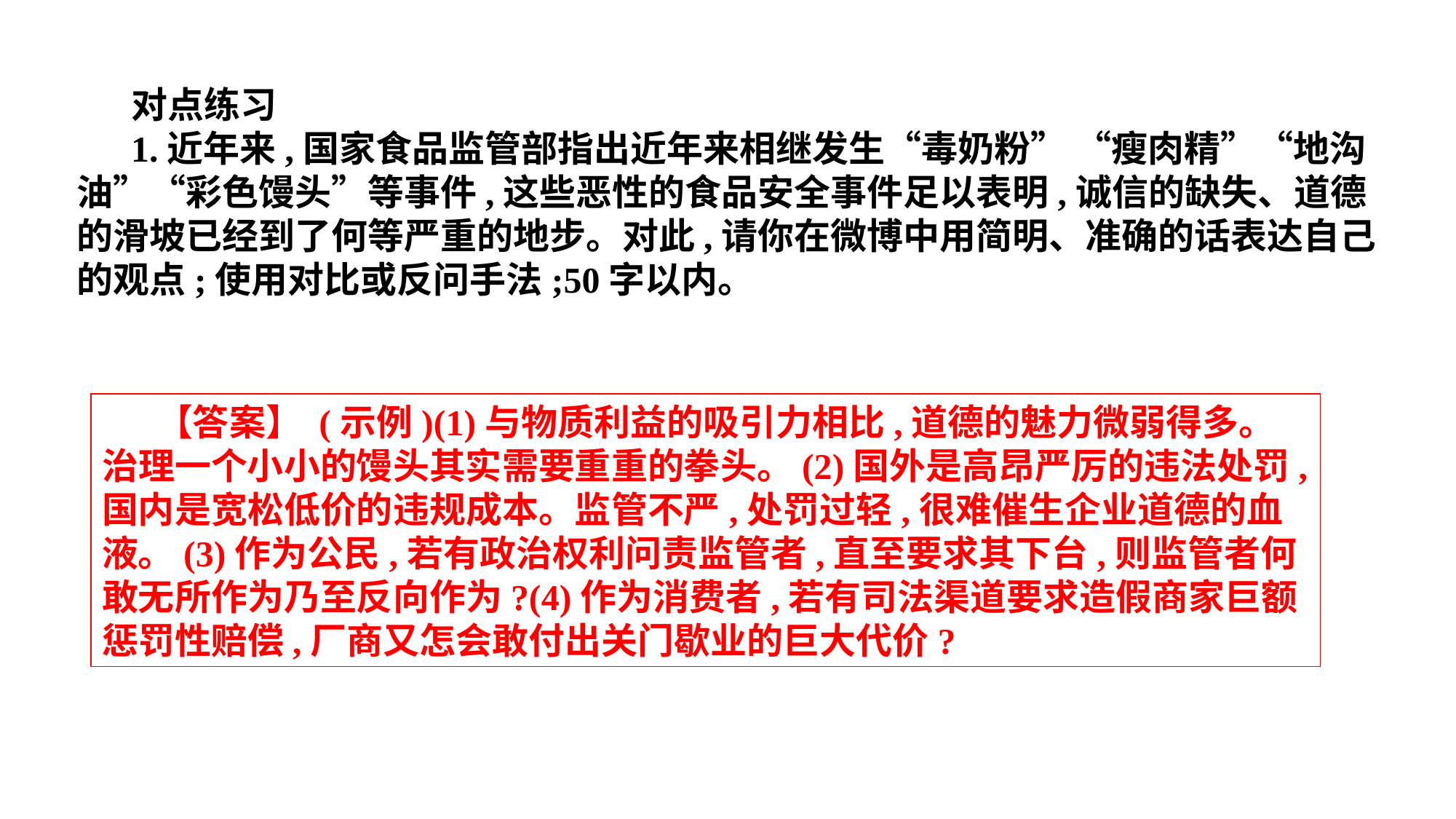

对点练习
1.近年来,国家食品监管部指出近年来相继发生“毒奶粉” “瘦肉精”“地沟油”“彩色馒头”等事件,这些恶性的食品安全事件足以表明,诚信的缺失、道德的滑坡已经到了何等严重的地步。对此,请你在微博中用简明、准确的话表达自己的观点;使用对比或反问手法;50字以内。
【答案】 (示例)(1)与物质利益的吸引力相比,道德的魅力微弱得多。治理一个小小的馒头其实需要重重的拳头。(2)国外是高昂严厉的违法处罚,国内是宽松低价的违规成本。监管不严,处罚过轻,很难催生企业道德的血液。(3)作为公民,若有政治权利问责监管者,直至要求其下台,则监管者何敢无所作为乃至反向作为?(4)作为消费者,若有司法渠道要求造假商家巨额惩罚性赔偿,厂商又怎会敢付出关门歇业的巨大代价?